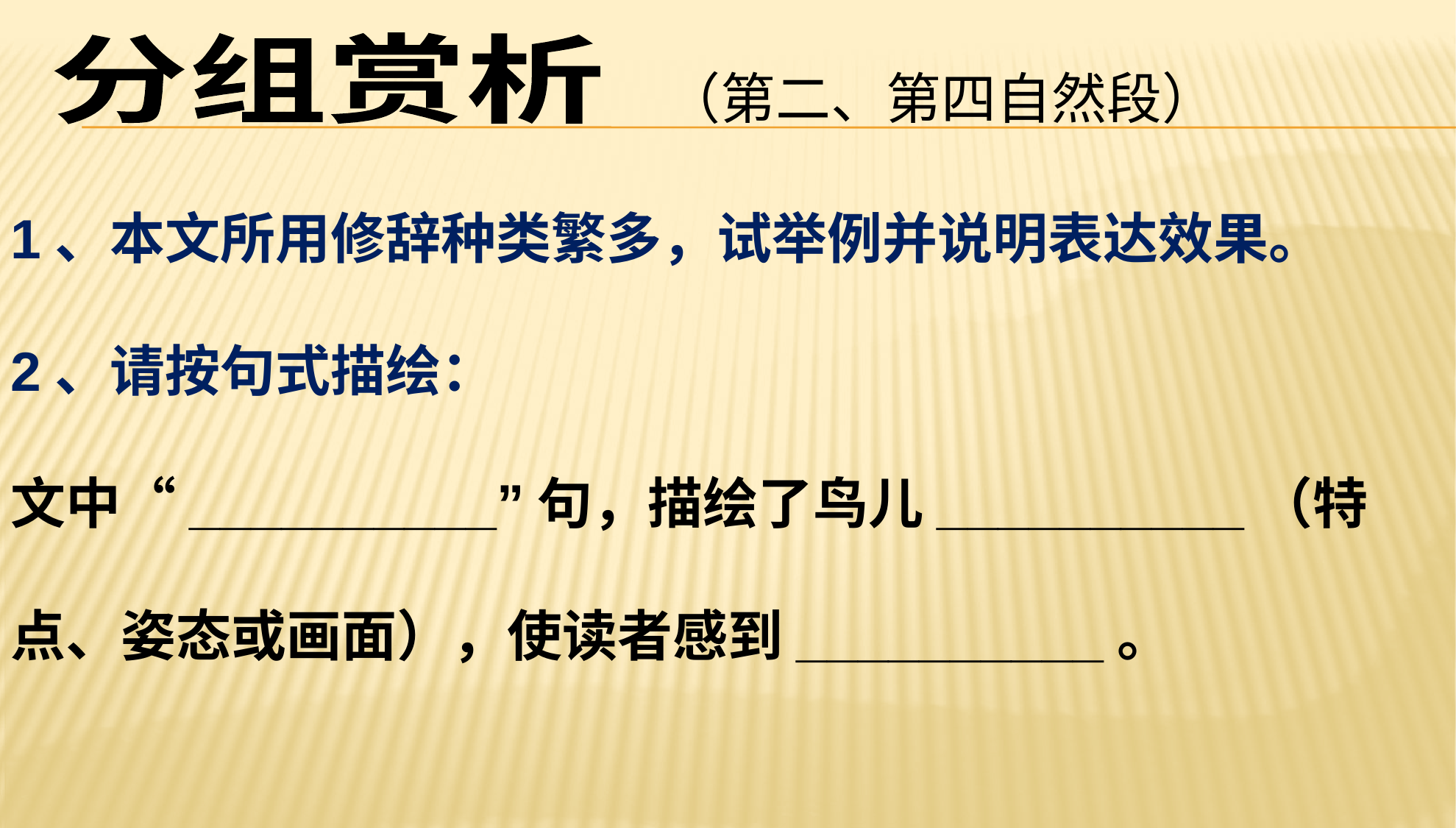

分组赏析
（第二、第四自然段）
1、本文所用修辞种类繁多，试举例并说明表达效果。
2、请按句式描绘：
文中“__________”句，描绘了鸟儿__________（特点、姿态或画面），使读者感到__________。